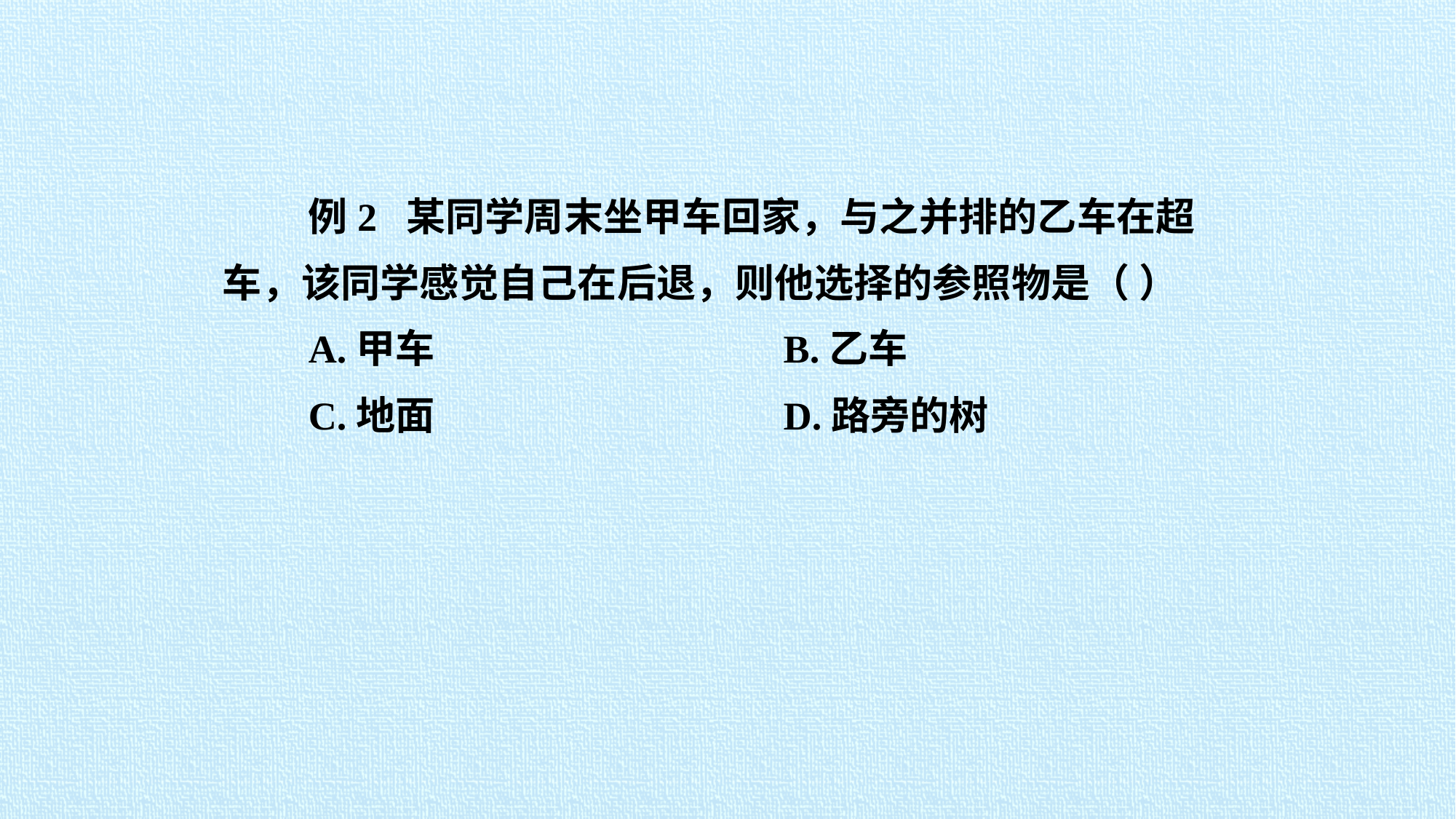

例2  某同学周末坐甲车回家，与之并排的乙车在超车，该同学感觉自己在后退，则他选择的参照物是（ ）
A.甲车                                      B.乙车
C.地面                                      D.路旁的树